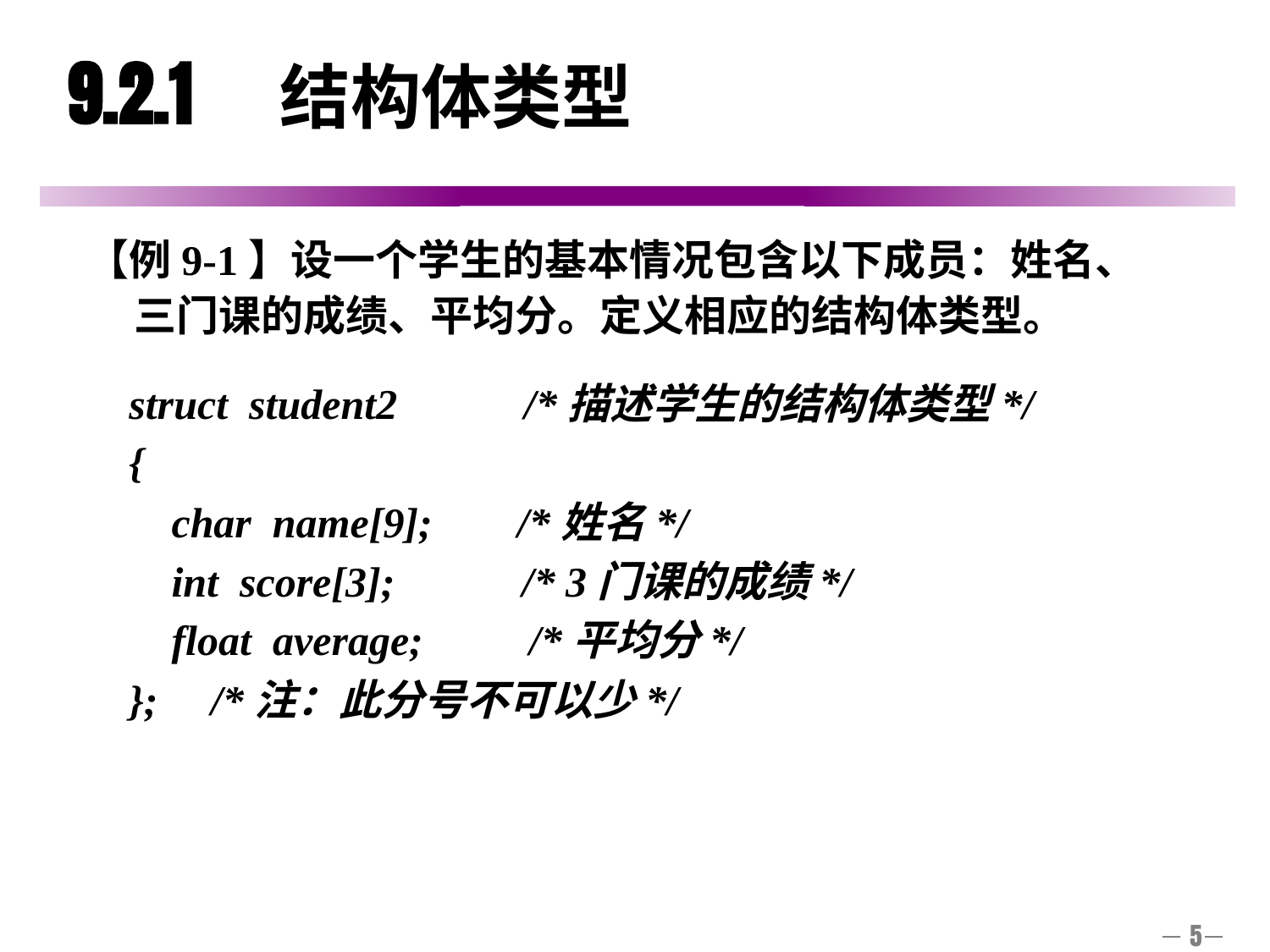

# 9.2.1　结构体类型
【例9-1】设一个学生的基本情况包含以下成员：姓名、三门课的成绩、平均分。定义相应的结构体类型。
struct  student2            /*描述学生的结构体类型*/
{
    char  name[9];        /*姓名*/
    int  score[3];            /* 3门课的成绩*/
    float  average;          /*平均分*/
};     /*注：此分号不可以少*/
－5－